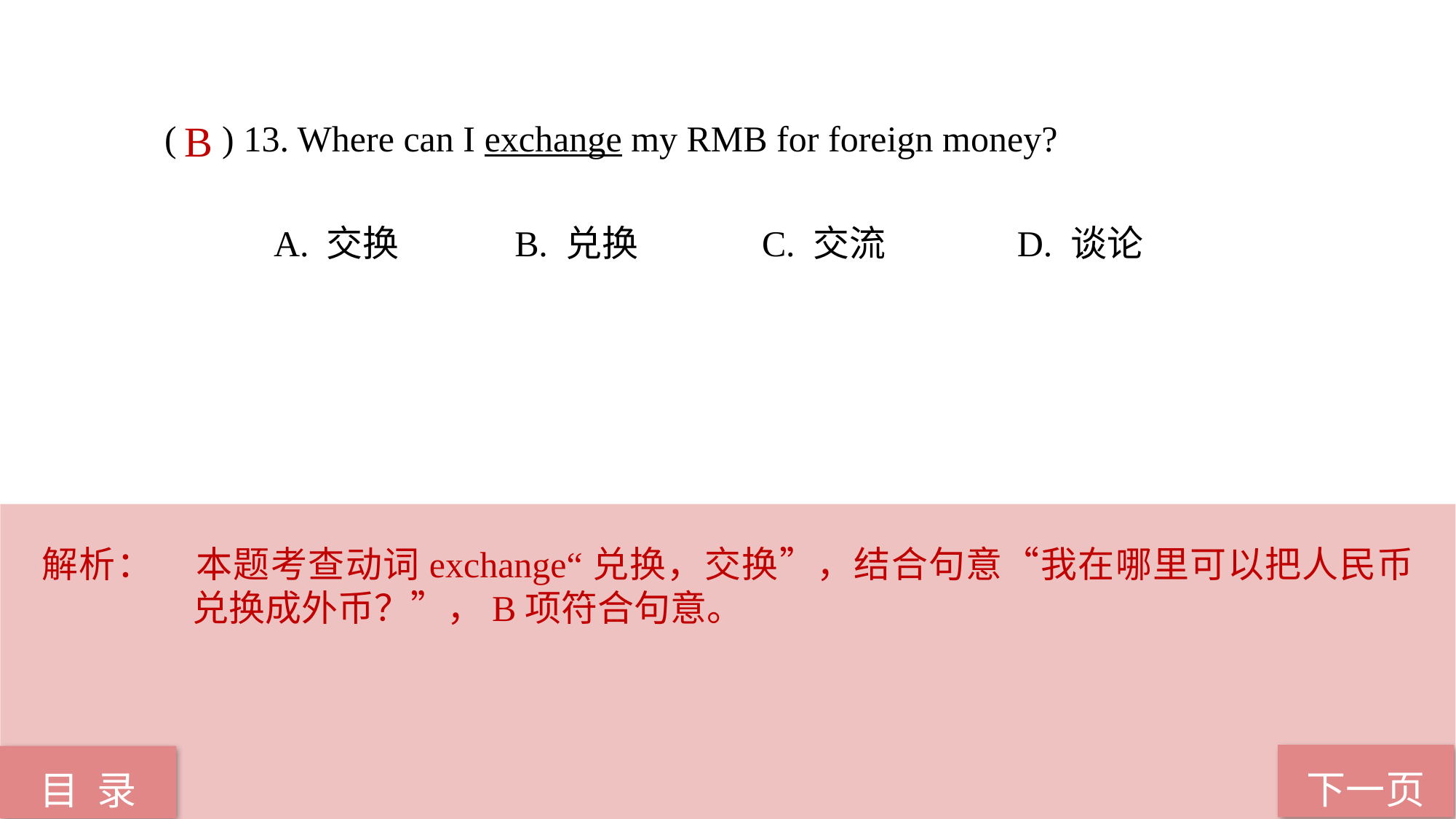

(     ) 13. Where can I exchange my RMB for foreign money?

            A. 交换             B. 兑换              C. 交流               D. 谈论
B
解析：	本题考查动词exchange“兑换，交换”，结合句意“我在哪里可以把人民币兑换成外币？”，B项符合句意。